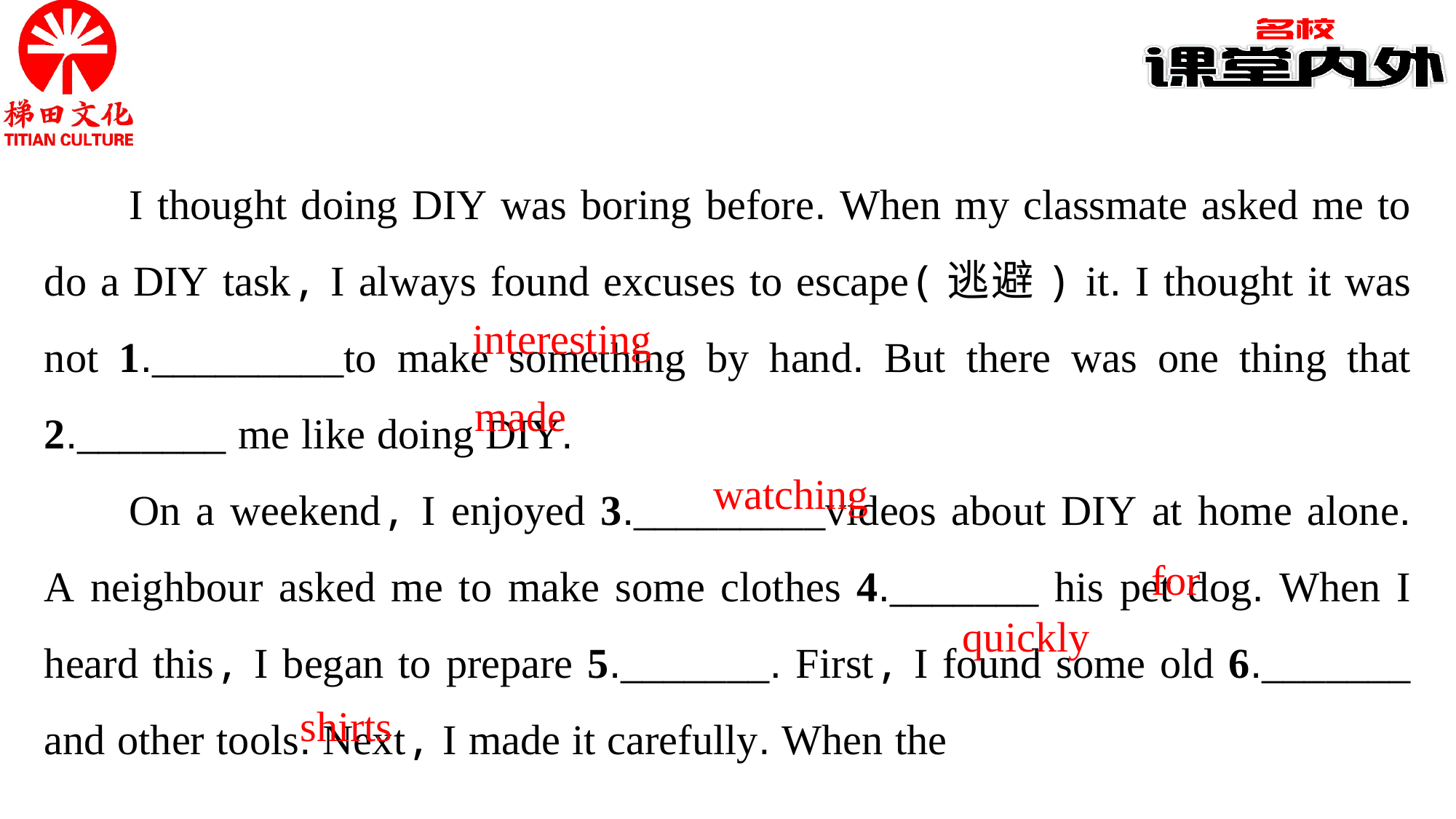

I thought doing DIY was boring before. When my classmate asked me to do a DIY task, I always found excuses to escape(逃避) it. I thought it was not 1._________to make something by hand. But there was one thing that 2._______ me like doing DIY.
On a weekend, I enjoyed 3._________videos about DIY at home alone. A neighbour asked me to make some clothes 4._______ his pet dog. When I heard this, I began to prepare 5._______. First, I found some old 6._______ and other tools. Next, I made it carefully. When the
interesting
made
watching
for
quickly
shirts